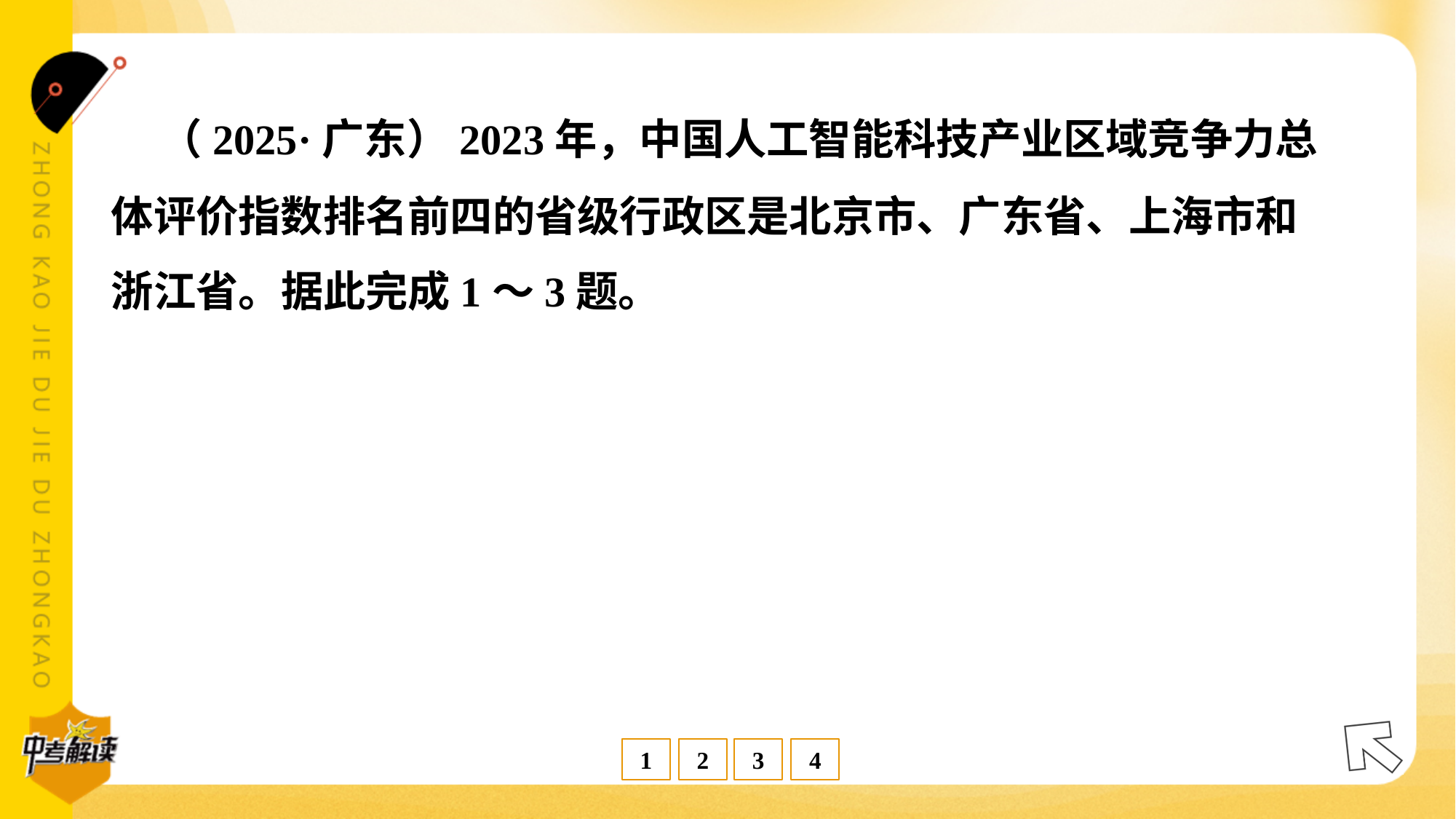

（2025·广东）2023年，中国人工智能科技产业区域竞争力总
体评价指数排名前四的省级行政区是北京市、广东省、上海市和
浙江省。据此完成1～3题。